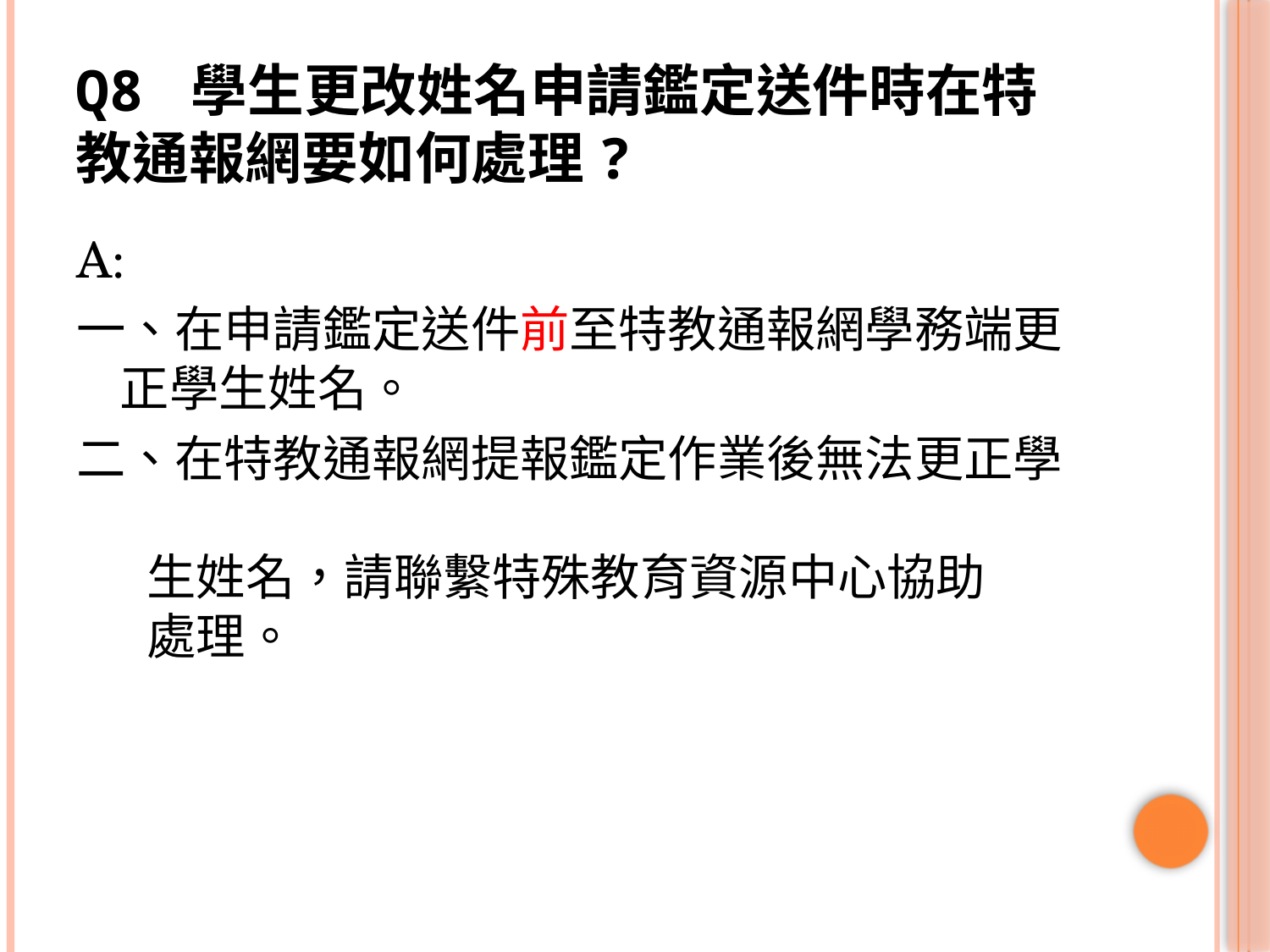

# Q8 學生更改姓名申請鑑定送件時在特教通報網要如何處理?
A:
一、在申請鑑定送件前至特教通報網學務端更
    正學生姓名。
二、在特教通報網提報鑑定作業後無法更正學　　
   生姓名，請聯繫特殊教育資源中心協助
   處理。